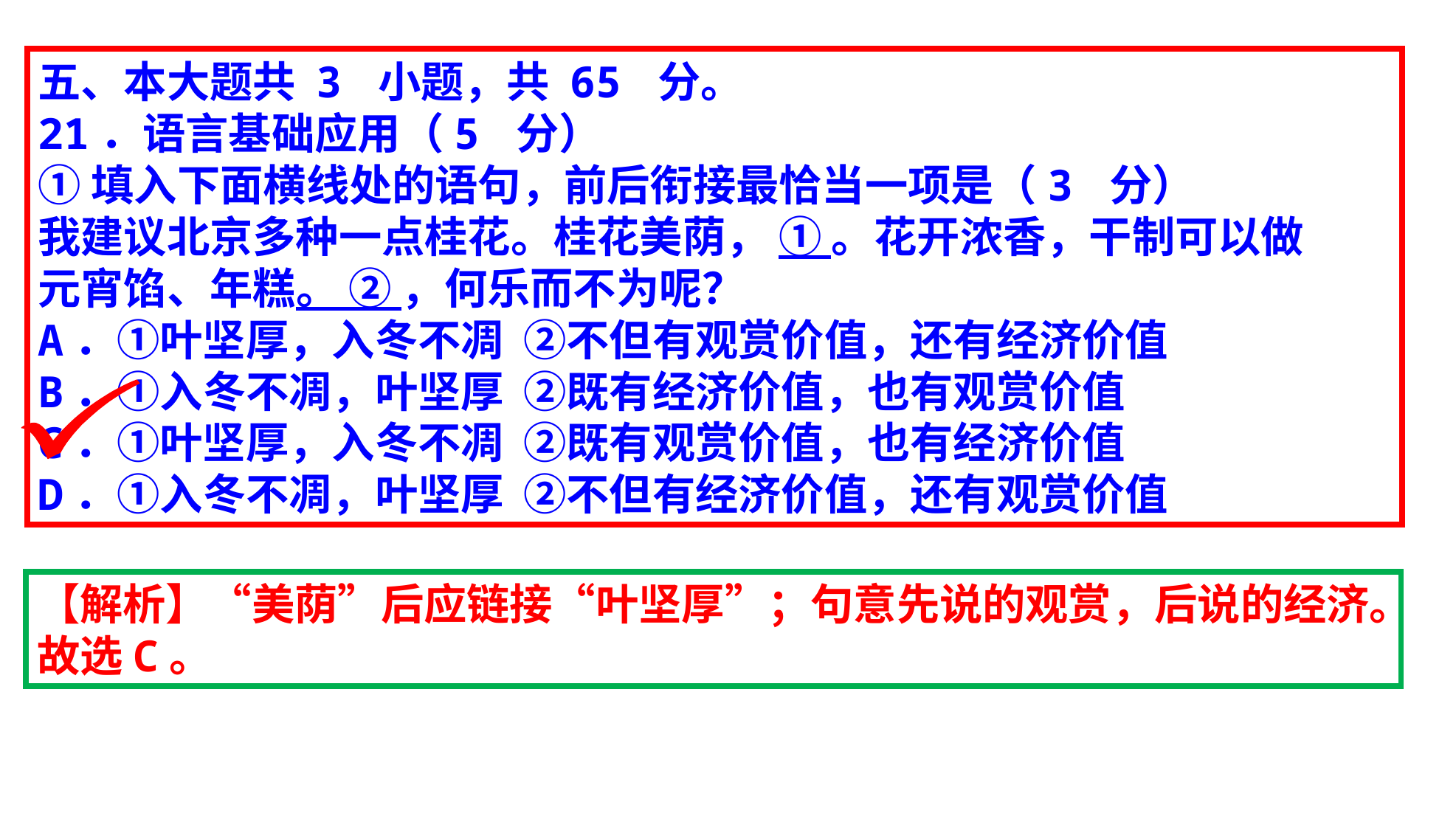

五、本大题共 3 小题，共 65 分。
21．语言基础应用（5 分）
①填入下面横线处的语句，前后衔接最恰当一项是（3 分）
我建议北京多种一点桂花。桂花美荫， ① 。花开浓香，干制可以做
元宵馅、年糕。 ② ，何乐而不为呢？
A．①叶坚厚，入冬不凋  ②不但有观赏价值，还有经济价值
B．①入冬不凋，叶坚厚  ②既有经济价值，也有观赏价值
C．①叶坚厚，入冬不凋  ②既有观赏价值，也有经济价值
D．①入冬不凋，叶坚厚  ②不但有经济价值，还有观赏价值

【解析】“美荫”后应链接“叶坚厚”；句意先说的观赏，后说的经济。故选C。